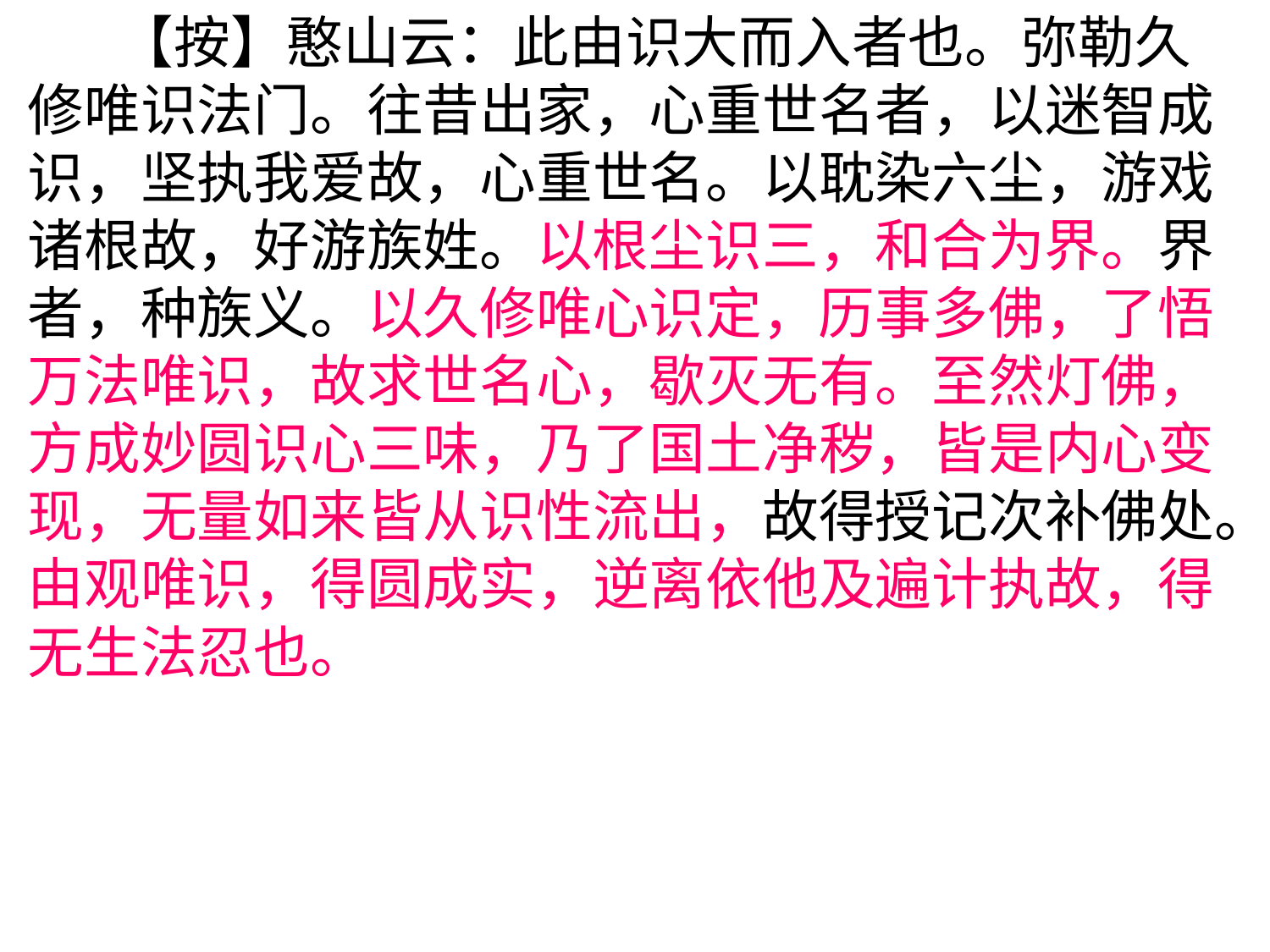

【按】憨山云：此由识大而入者也。弥勒久修唯识法门。往昔出家，心重世名者，以迷智成识，坚执我爱故，心重世名。以耽染六尘，游戏诸根故，好游族姓。以根尘识三，和合为界。界者，种族义。以久修唯心识定，历事多佛，了悟万法唯识，故求世名心，歇灭无有。至然灯佛，方成妙圆识心三味，乃了国土净秽，皆是内心变现，无量如来皆从识性流出，故得授记次补佛处。由观唯识，得圆成实，逆离依他及遍计执故，得无生法忍也。